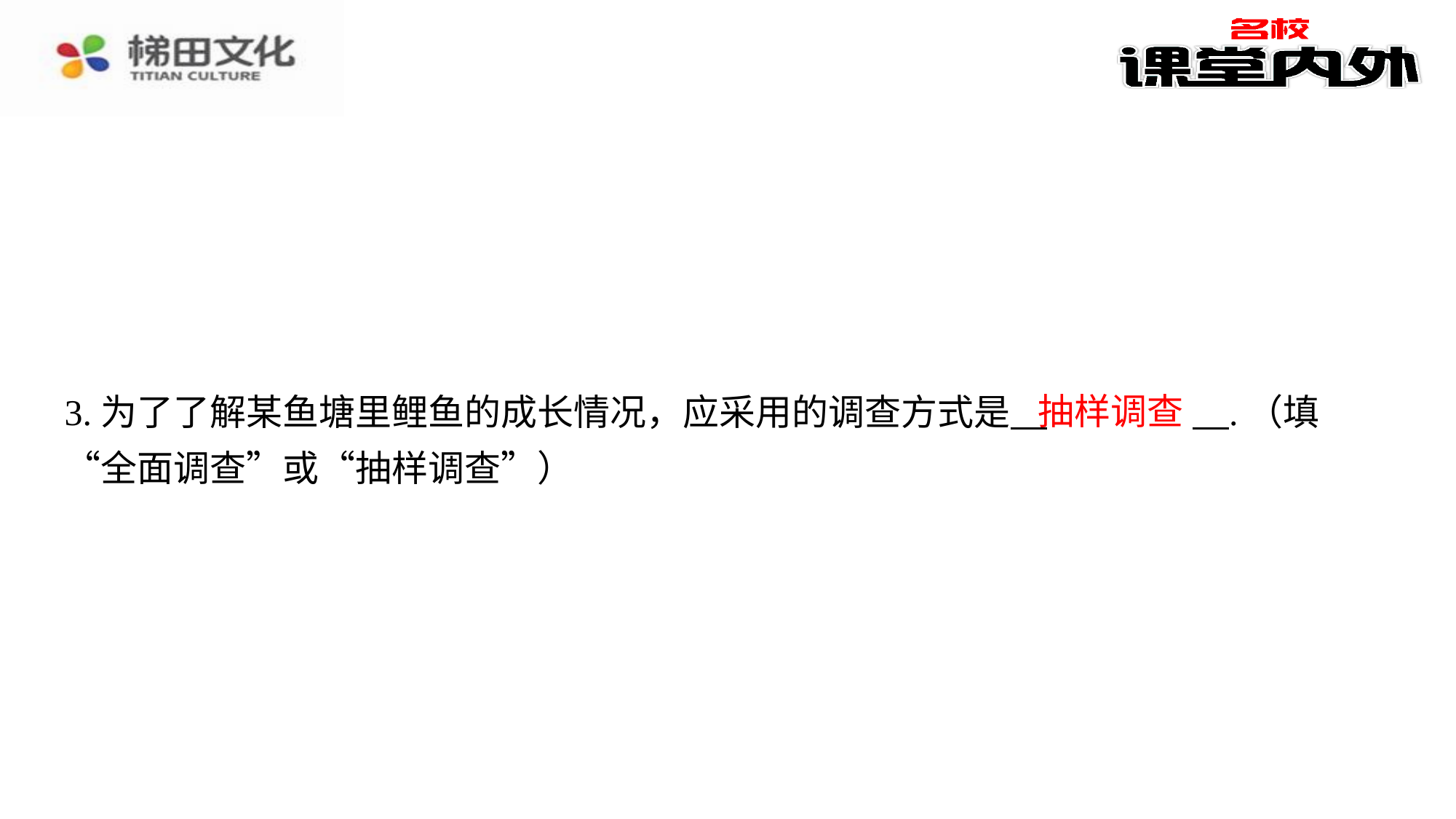

抽样调查
3.为了了解某鱼塘里鲤鱼的成长情况，应采用的调查方式是 　抽样调查　⁠.（填“全面调查”或“抽样调查”）